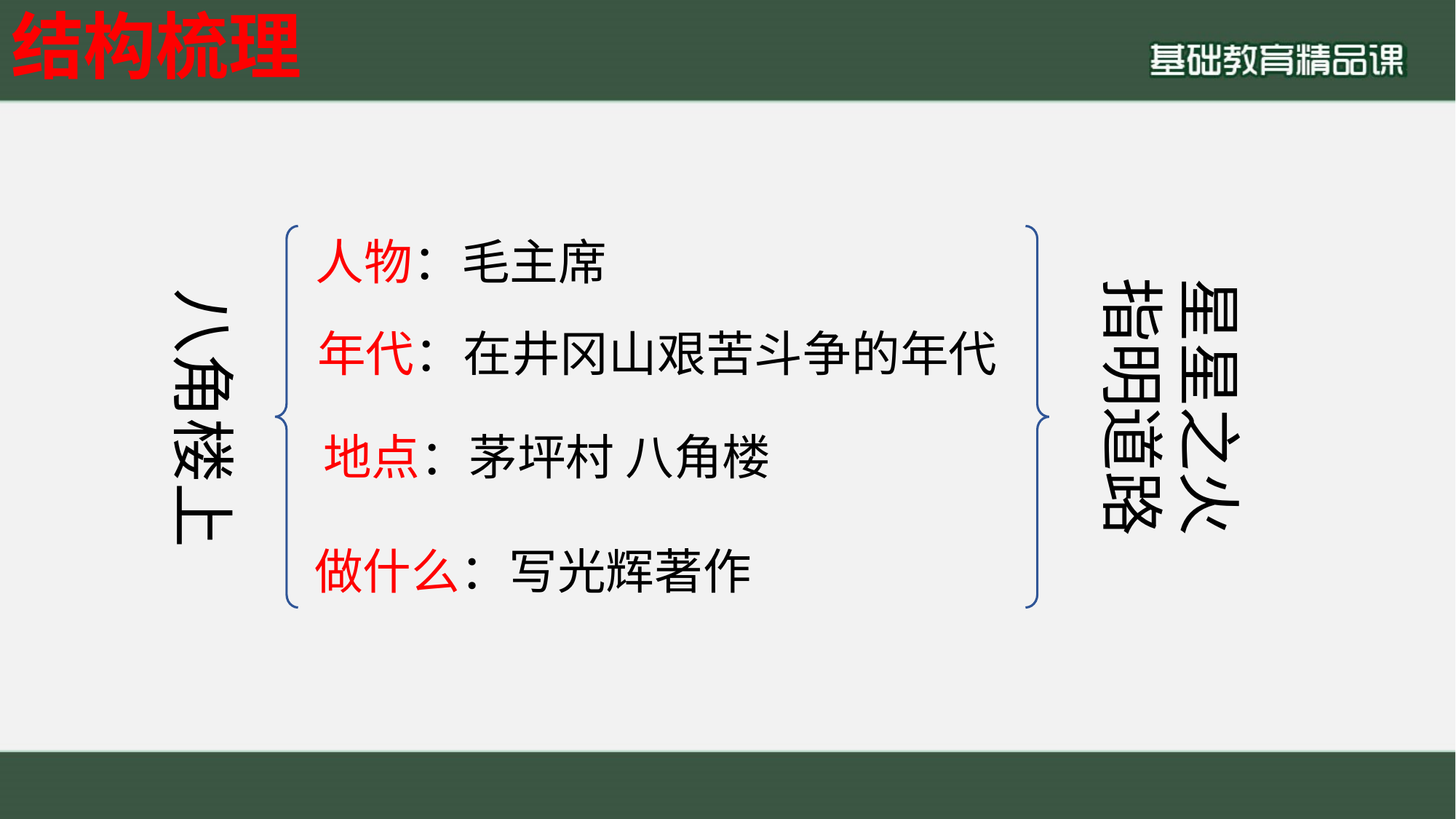

结构梳理

人物：毛主席

星星之火
指明道路
八角楼上
年代：在井冈山艰苦斗争的年代
地点：茅坪村 八角楼
做什么：写光辉著作